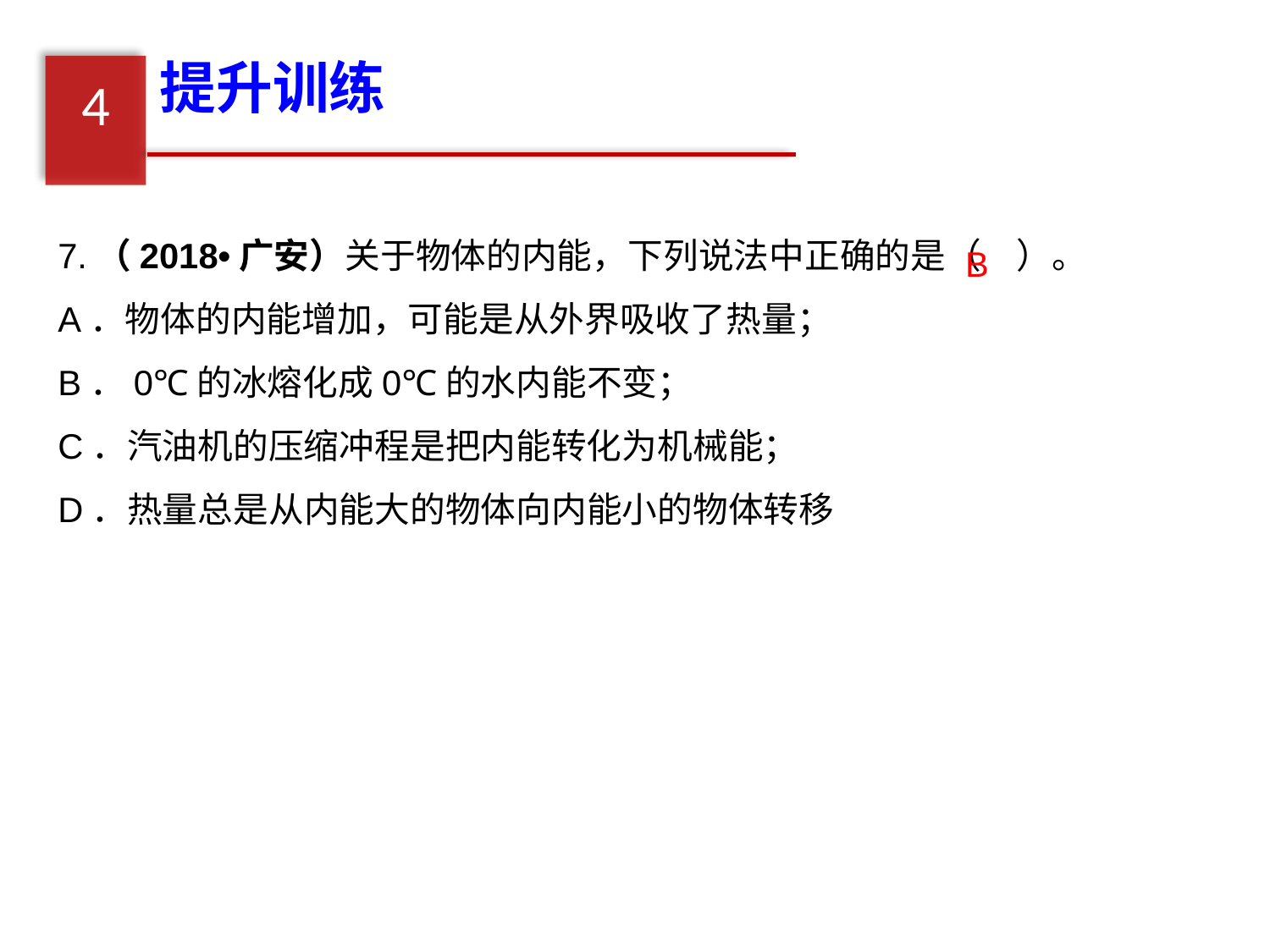

提升训练

4
7.（2018•广安）关于物体的内能，下列说法中正确的是（　）。
A．物体的内能增加，可能是从外界吸收了热量；
B．0℃的冰熔化成0℃的水内能不变；
C．汽油机的压缩冲程是把内能转化为机械能；
D．热量总是从内能大的物体向内能小的物体转移
B